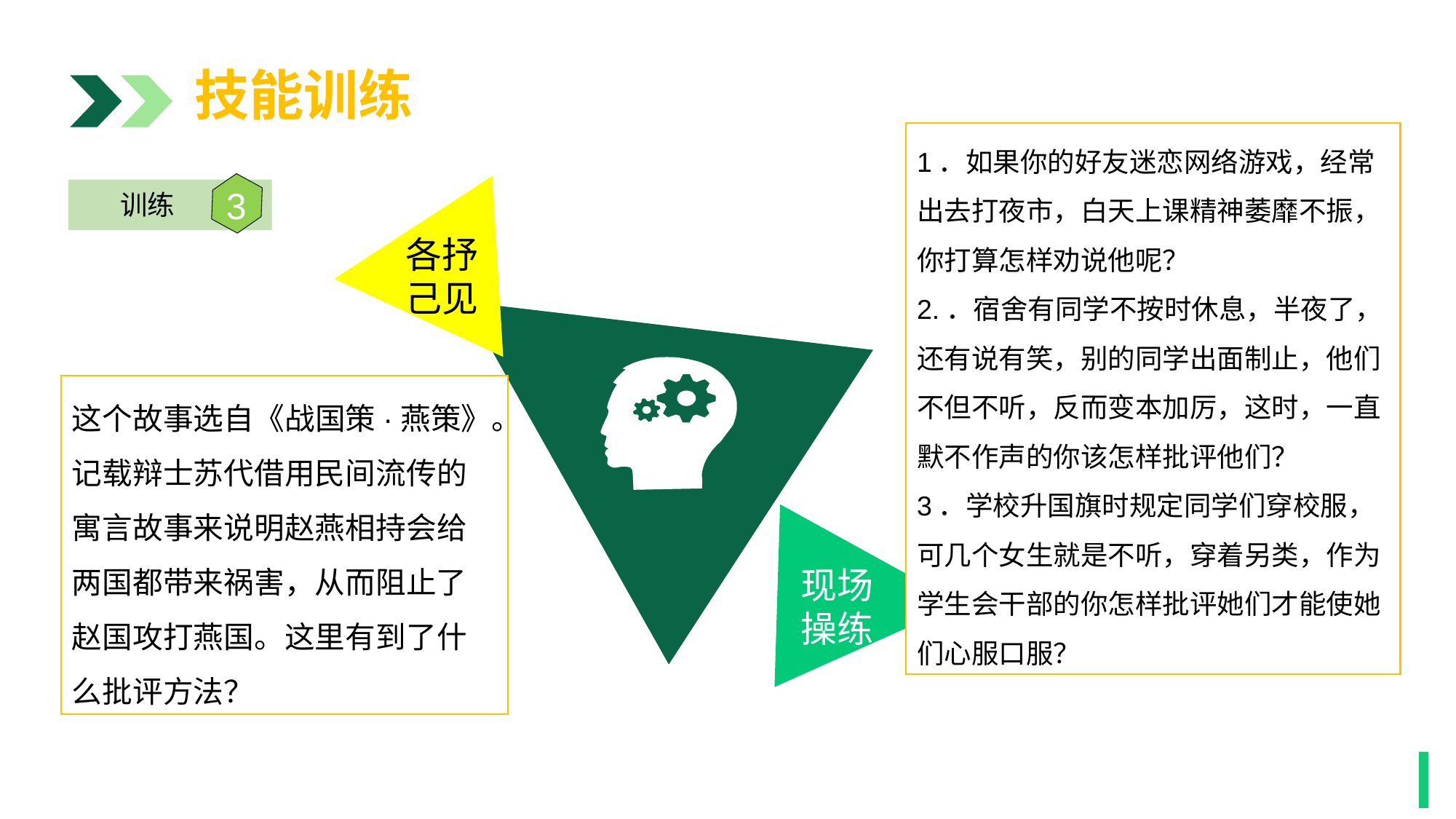

技能训练

1．如果你的好友迷恋网络游戏，经常出去打夜市，白天上课精神萎靡不振，你打算怎样劝说他呢？
2.．宿舍有同学不按时休息，半夜了，还有说有笑，别的同学出面制止，他们不但不听，反而变本加厉，这时，一直默不作声的你该怎样批评他们？
3．学校升国旗时规定同学们穿校服，可几个女生就是不听，穿着另类，作为学生会干部的你怎样批评她们才能使她们心服口服？

各抒
己见
3

训练

这个故事选自《战国策·燕策》。记载辩士苏代借用民间流传的寓言故事来说明赵燕相持会给两国都带来祸害，从而阻止了赵国攻打燕国。这里有到了什么批评方法？

现场
操练
9